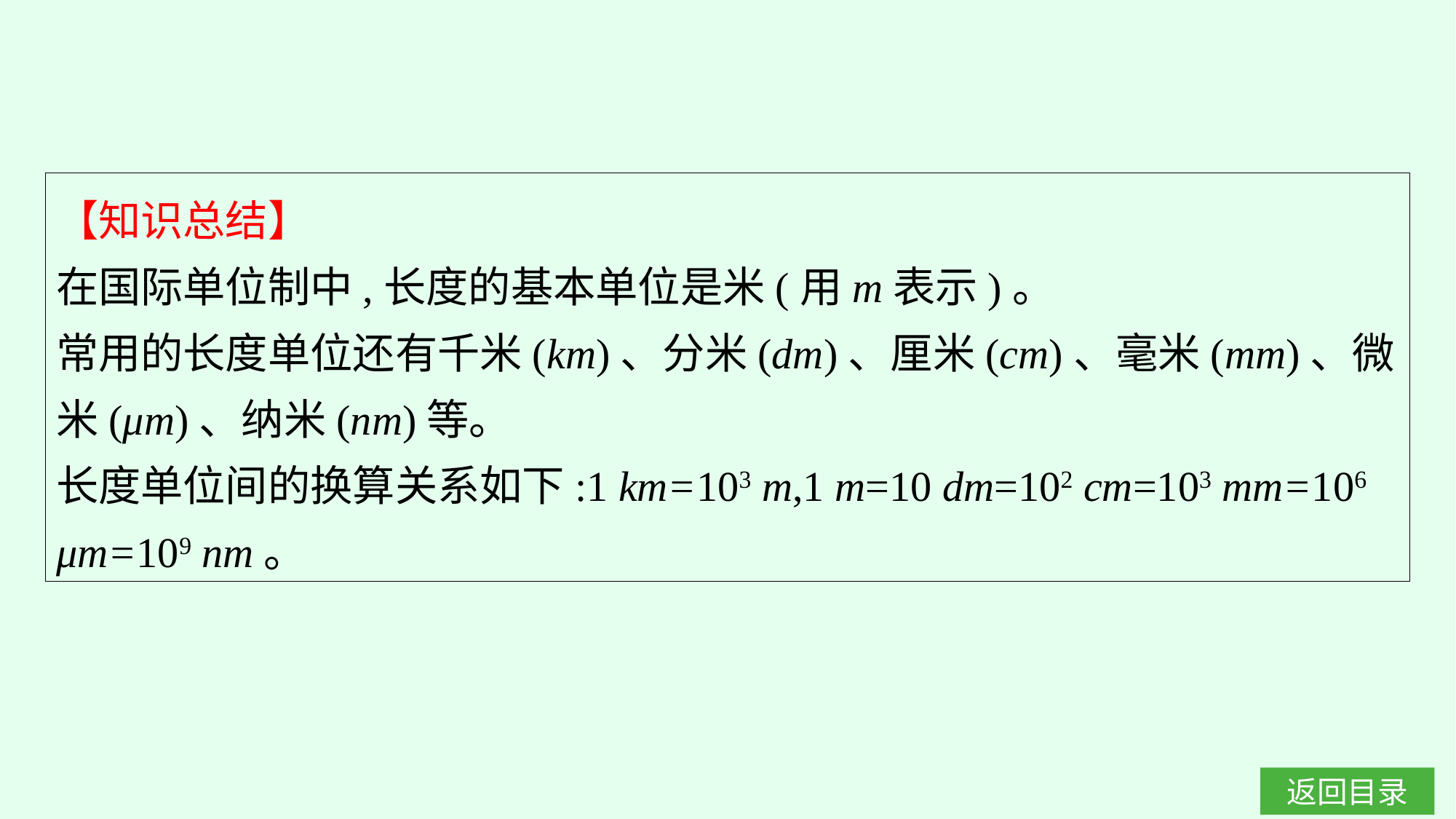

【知识总结】
在国际单位制中,长度的基本单位是米(用m表示)。
常用的长度单位还有千米(km)、分米(dm)、厘米(cm)、毫米(mm)、微米(μm)、纳米(nm)等。
长度单位间的换算关系如下:1 km=103 m,1 m=10 dm=102 cm=103 mm=106 μm=109 nm。